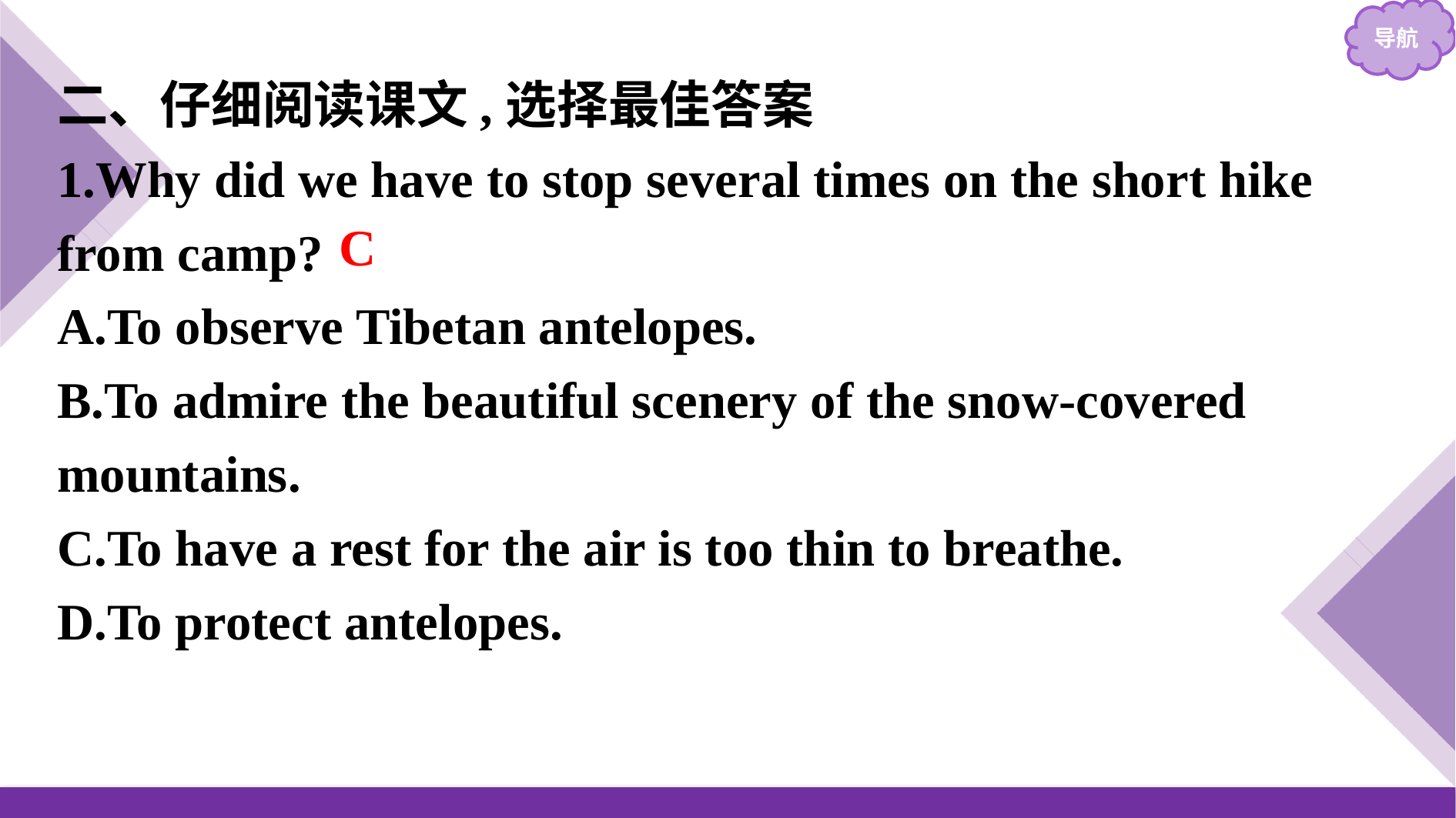

二、仔细阅读课文,选择最佳答案
1.Why did we have to stop several times on the short hike from camp?
A.To observe Tibetan antelopes.
B.To admire the beautiful scenery of the snow-covered mountains.
C.To have a rest for the air is too thin to breathe.
D.To protect antelopes.
C